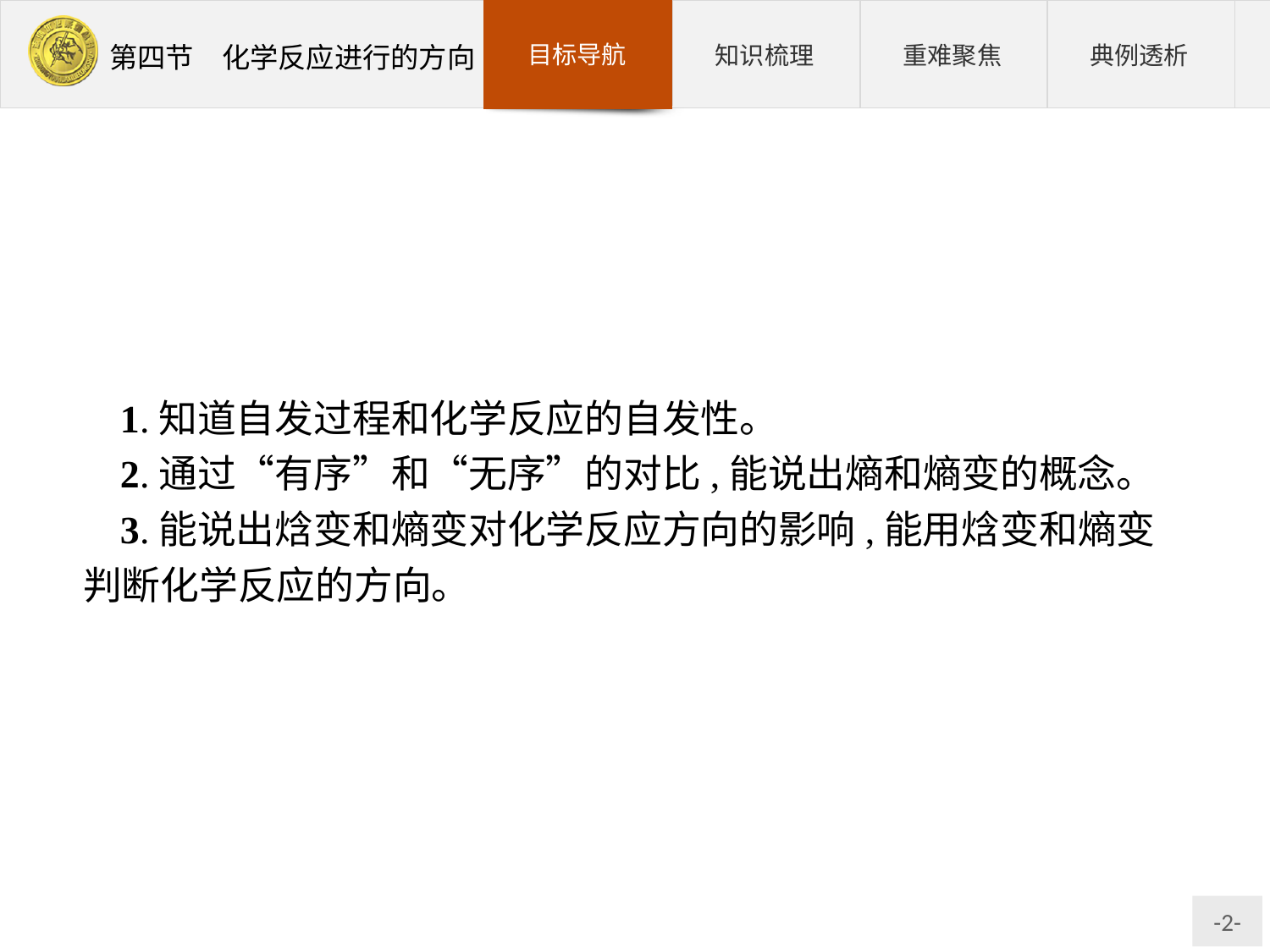

1.知道自发过程和化学反应的自发性。
2.通过“有序”和“无序”的对比,能说出熵和熵变的概念。
3.能说出焓变和熵变对化学反应方向的影响,能用焓变和熵变判断化学反应的方向。